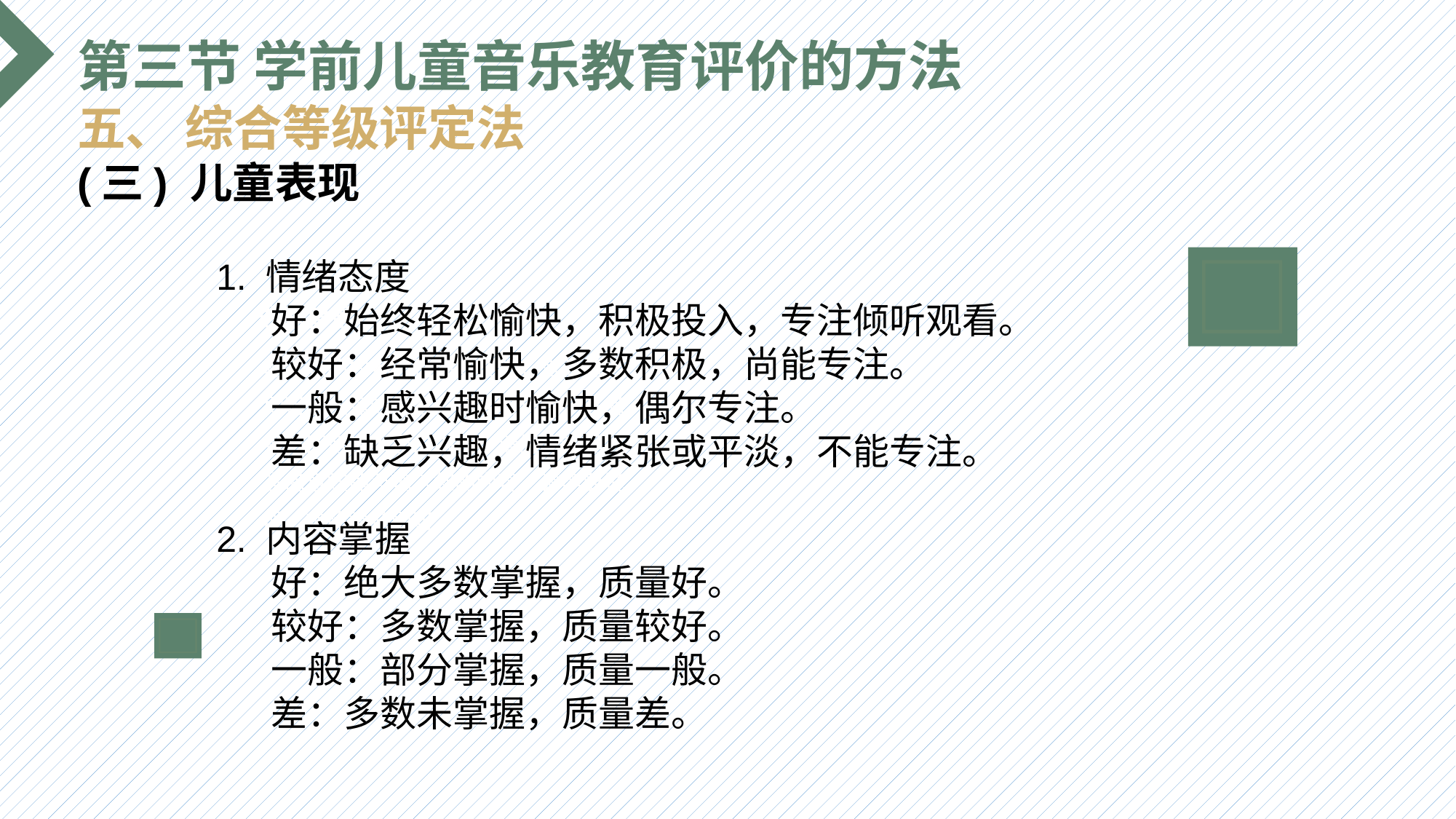

第三节 学前儿童音乐教育评价的方法
五、 综合等级评定法
(三) 儿童表现

1. 情绪态度
好：始终轻松愉快，积极投入，专注倾听观看。
较好：经常愉快，多数积极，尚能专注。
一般：感兴趣时愉快，偶尔专注。
差：缺乏兴趣，情绪紧张或平淡，不能专注。

2. 内容掌握
好：绝大多数掌握，质量好。
较好：多数掌握，质量较好。
一般：部分掌握，质量一般。
差：多数未掌握，质量差。

选题背景
输入您的内容，请简要说明，言简意赅即可输入您的内容，请简要说明，言简意赅即可输入您的内容，请简要说明，言简意赅即可输入您的内容，请简要说明，言简意赅即可